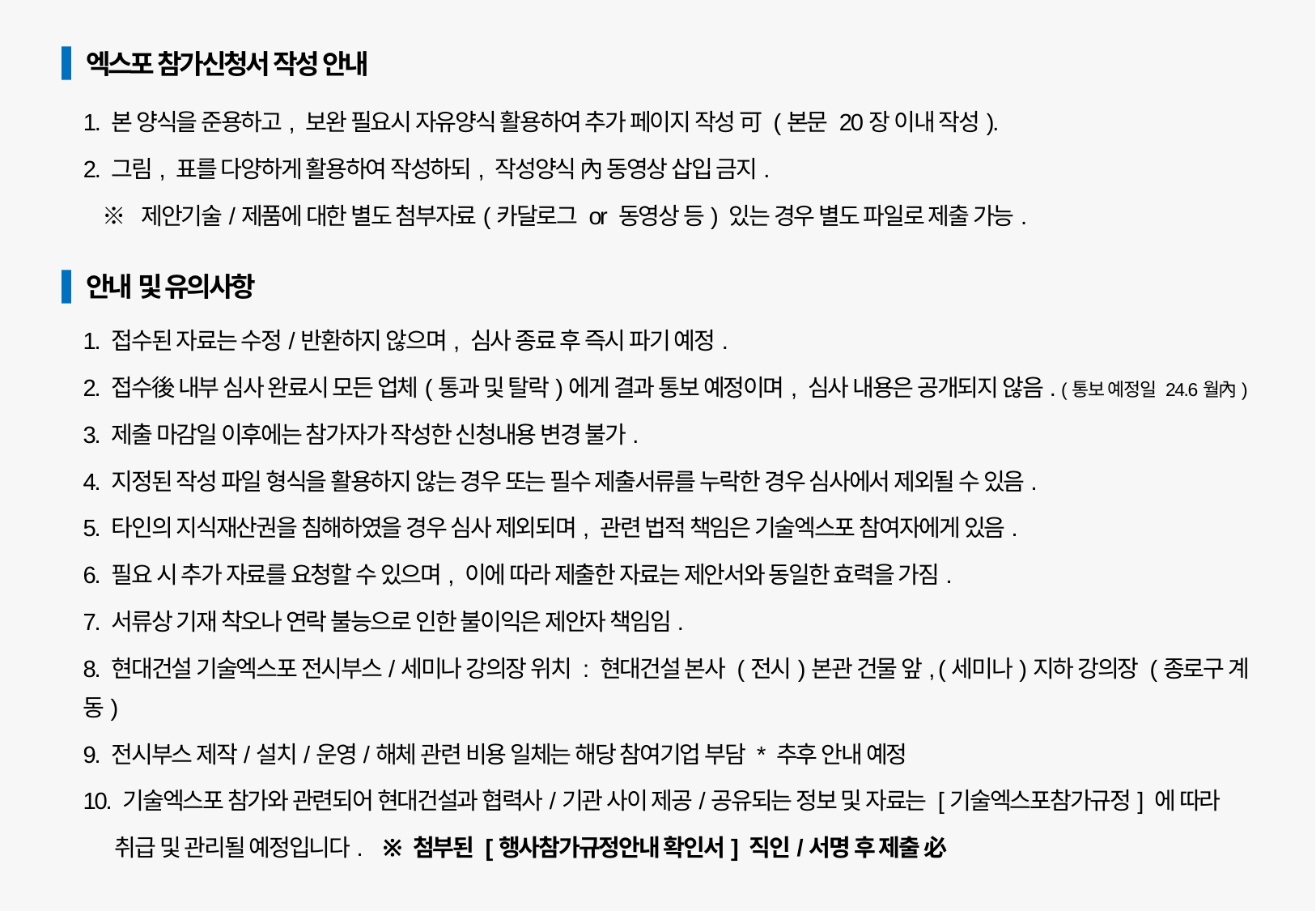

엑스포 참가신청서 작성 안내

1. 본 양식을 준용하고, 보완 필요시 자유양식 활용하여 추가 페이지 작성 可 (본문 20장 이내 작성).
2. 그림, 표를 다양하게 활용하여 작성하되, 작성양식 內 동영상 삽입 금지.
    ※  제안기술/제품에 대한 별도 첨부자료(카달로그 or 동영상 등) 있는 경우 별도 파일로 제출 가능.
    안내 및 유의사항

1. 접수된 자료는 수정/반환하지 않으며, 심사 종료 후 즉시 파기 예정.
2. 접수後 내부 심사 완료시 모든 업체(통과 및 탈락)에게 결과 통보 예정이며, 심사 내용은 공개되지 않음. (통보 예정일 24.6월內)
3. 제출 마감일 이후에는 참가자가 작성한 신청내용 변경 불가.
4. 지정된 작성 파일 형식을 활용하지 않는 경우 또는 필수 제출서류를 누락한 경우 심사에서 제외될 수 있음.
5. 타인의 지식재산권을 침해하였을 경우 심사 제외되며, 관련 법적 책임은 기술엑스포 참여자에게 있음.
6. 필요 시 추가 자료를 요청할 수 있으며, 이에 따라 제출한 자료는 제안서와 동일한 효력을 가짐.
7. 서류상 기재 착오나 연락 불능으로 인한 불이익은 제안자 책임임.
8. 현대건설 기술엑스포 전시부스/세미나 강의장 위치 : 현대건설 본사 (전시)본관 건물 앞, (세미나)지하 강의장 (종로구 계동)
9. 전시부스 제작/설치/운영/해체 관련 비용 일체는 해당 참여기업 부담 * 추후 안내 예정
10. 기술엑스포 참가와 관련되어 현대건설과 협력사/기관 사이 제공/공유되는 정보 및 자료는 [기술엑스포참가규정] 에 따라
     취급 및 관리될 예정입니다.    ※ 첨부된 [행사참가규정안내 확인서] 직인/서명 후 제출 必